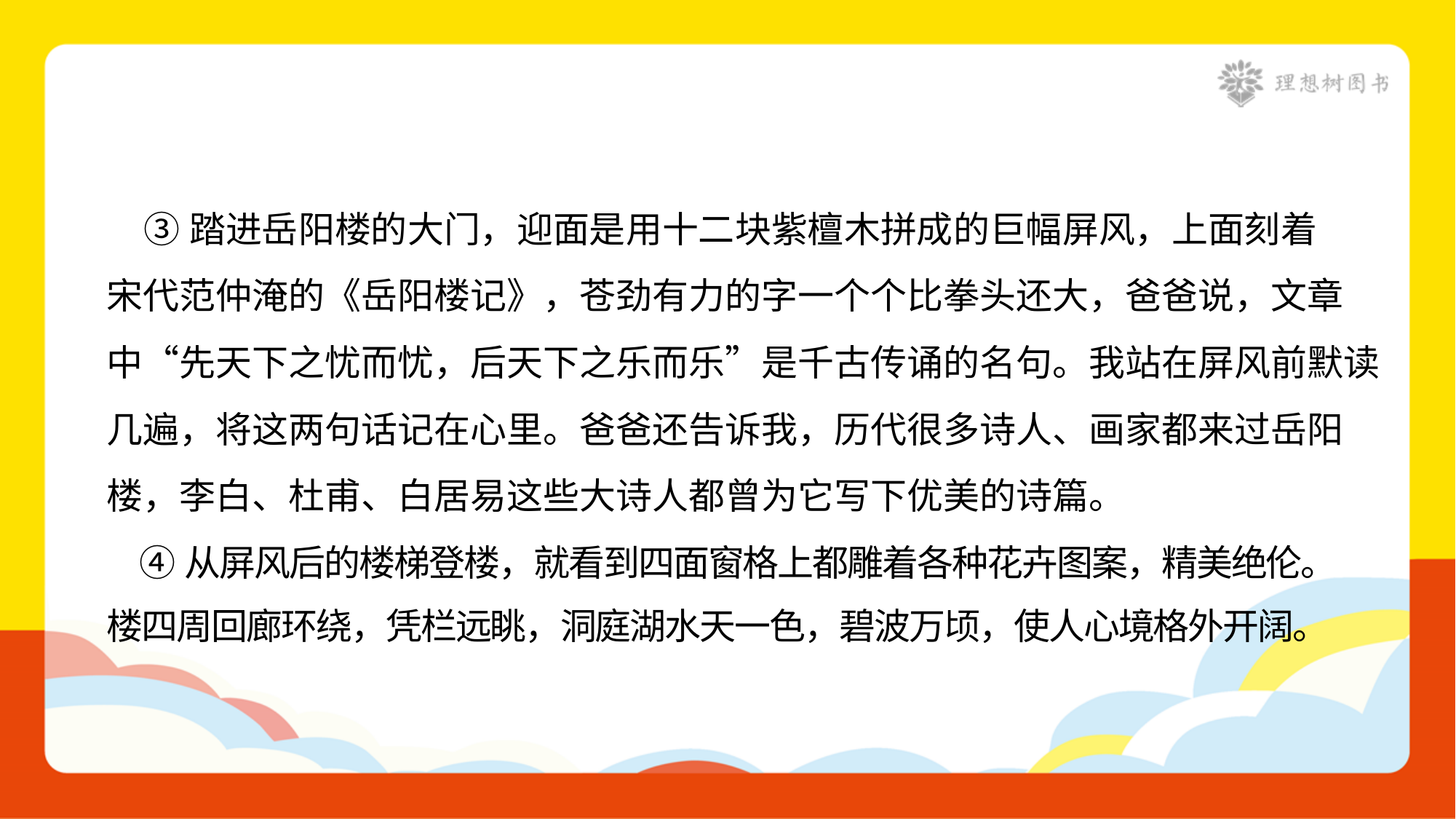

③踏进岳阳楼的大门，迎面是用十二块紫檀木拼成的巨幅屏风，上面刻着
宋代范仲淹的《岳阳楼记》，苍劲有力的字一个个比拳头还大，爸爸说，文章
中“先天下之忧而忧，后天下之乐而乐”是千古传诵的名句。我站在屏风前默读
几遍，将这两句话记在心里。爸爸还告诉我，历代很多诗人、画家都来过岳阳
楼，李白、杜甫、白居易这些大诗人都曾为它写下优美的诗篇。
    ④从屏风后的楼梯登楼，就看到四面窗格上都雕着各种花卉图案，精美绝伦。
楼四周回廊环绕，凭栏远眺，洞庭湖水天一色，碧波万顷，使人心境格外开阔。